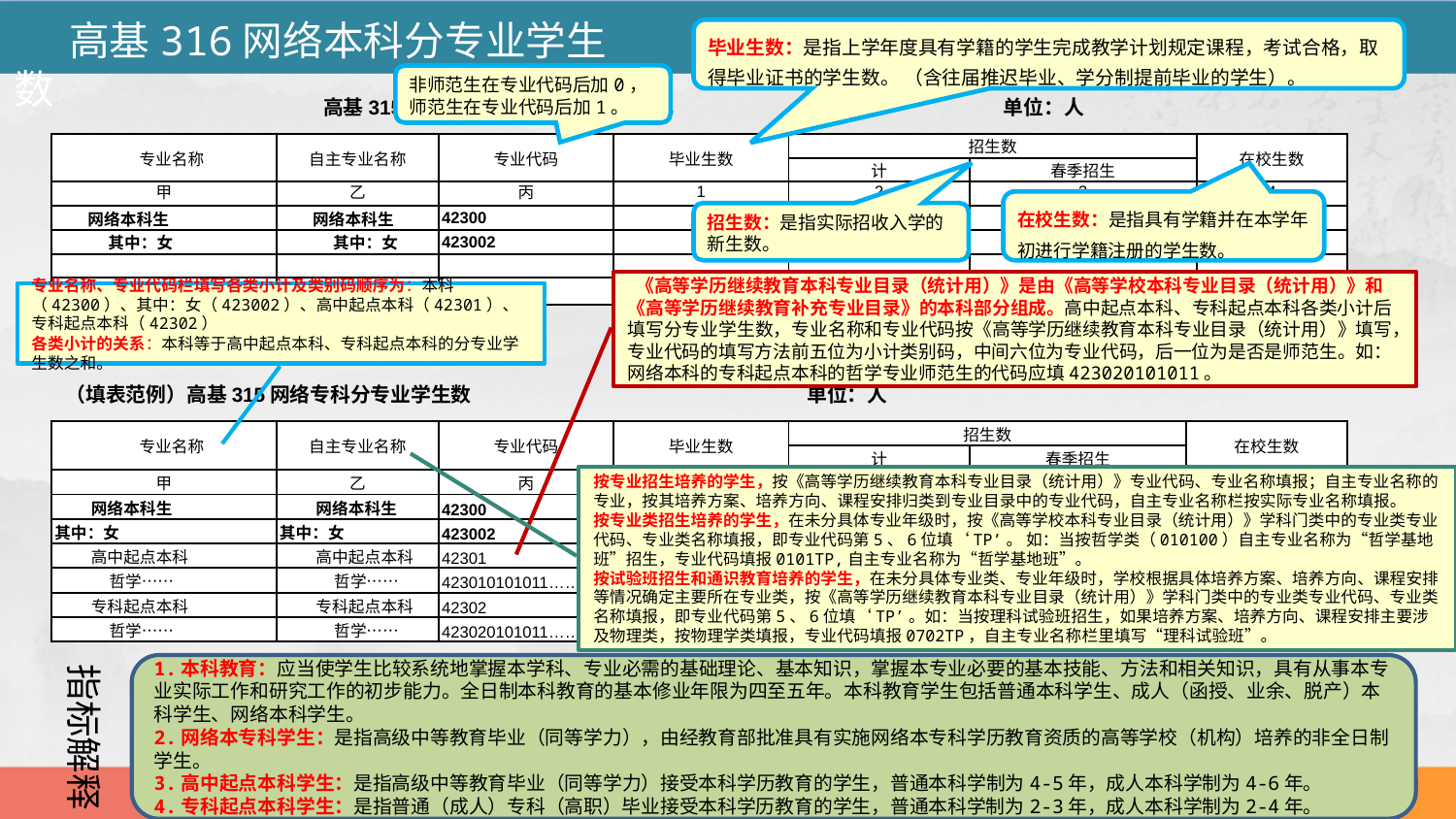

高基316网络本科分专业学生数
毕业生数：是指上学年度具有学籍的学生完成教学计划规定课程，考试合格，取得毕业证书的学生数。 （含往届推迟毕业、学分制提前毕业的学生）。

专业名称、专业代码栏填写各类小计及类别码顺序为：本科（42300）、其中：女（423002）、高中起点本科（42301）、专科起点本科（42302）
各类小计的关系：本科等于高中起点本科、专科起点本科的分专业学生数之和。
非师范生在专业代码后加0，师范生在专业代码后加1。
高基315网络专科分专业学生数                                                                                      单位：人
| 专业名称 | 自主专业名称 | 专业代码 | 毕业生数 | 招生数 |  | 在校生数 |
| --- | --- | --- | --- | --- | --- | --- |
|  |  |  |  | 计 | 春季招生 |  |
| 甲 | 乙 | 丙 | 1 | 2 | 3 | 4 |
| 网络本科生 | 网络本科生 | 42300 |  |  |  |  |
| 其中：女 | 其中：女 | 423002 |  |  |  |  |
|  |  |  |  |  |  |  |
|  |  |  |  |  |  |  |
在校生数：是指具有学籍并在本学年初进行学籍注册的学生数。
招生数：是指实际招收入学的新生数。
 《高等学历继续教育本科专业目录（统计用）》是由《高等学校本科专业目录（统计用）》和《高等学历继续教育补充专业目录》的本科部分组成。高中起点本科、专科起点本科各类小计后填写分专业学生数，专业名称和专业代码按《高等学历继续教育本科专业目录（统计用）》填写，专业代码的填写方法前五位为小计类别码，中间六位为专业代码，后一位为是否是师范生。如：网络本科的专科起点本科的哲学专业师范生的代码应填423020101011。
（填表范例）高基315网络专科分专业学生数                                                                         单位：人
| 专业名称 | 自主专业名称 | 专业代码 | 毕业生数 | 招生数 |  | 在校生数 |
| --- | --- | --- | --- | --- | --- | --- |
|  |  |  |  | 计 | 春季招生 |  |
| 甲 | 乙 | 丙 | 1 | 2 | 3 | 4 |
| 网络本科生 | 网络本科生 | 42300 |  |  |  |  |
| 其中：女 | 其中：女 | 423002 |  |  |  |  |
| 高中起点本科 | 高中起点本科 | 42301 |  |  |  |  |
| 哲学…… | 哲学…… | 423010101011…… |  |  |  |  |
| 专科起点本科 | 专科起点本科 | 42302 |  |  |  |  |
| 哲学…… | 哲学…… | 423020101011…… |  |  |  |  |
按专业招生培养的学生，按《高等学历继续教育本科专业目录（统计用）》专业代码、专业名称填报；自主专业名称的专业，按其培养方案、培养方向、课程安排归类到专业目录中的专业代码，自主专业名称栏按实际专业名称填报。
按专业类招生培养的学生，在未分具体专业年级时，按《高等学校本科专业目录（统计用）》学科门类中的专业类专业代码、专业类名称填报，即专业代码第5、6位填‘TP’。 如：当按哲学类（010100）自主专业名称为“哲学基地班”招生，专业代码填报0101TP,自主专业名称为“哲学基地班”。
按试验班招生和通识教育培养的学生，在未分具体专业类、专业年级时，学校根据具体培养方案、培养方向、课程安排等情况确定主要所在专业类，按《高等学历继续教育本科专业目录（统计用）》学科门类中的专业类专业代码、专业类名称填报，即专业代码第5、6位填‘TP’。如：当按理科试验班招生，如果培养方案、培养方向、课程安排主要涉及物理类，按物理学类填报，专业代码填报0702TP，自主专业名称栏里填写“理科试验班”。
指标解释
1.本科教育：应当使学生比较系统地掌握本学科、专业必需的基础理论、基本知识，掌握本专业必要的基本技能、方法和相关知识，具有从事本专业实际工作和研究工作的初步能力。全日制本科教育的基本修业年限为四至五年。本科教育学生包括普通本科学生、成人（函授、业余、脱产）本科学生、网络本科学生。
2.网络本专科学生：是指高级中等教育毕业（同等学力），由经教育部批准具有实施网络本专科学历教育资质的高等学校（机构）培养的非全日制学生。
3.高中起点本科学生：是指高级中等教育毕业（同等学力）接受本科学历教育的学生，普通本科学制为4-5年，成人本科学制为4-6年。
4.专科起点本科学生：是指普通（成人）专科（高职）毕业接受本科学历教育的学生，普通本科学制为2-3年，成人本科学制为2-4年。